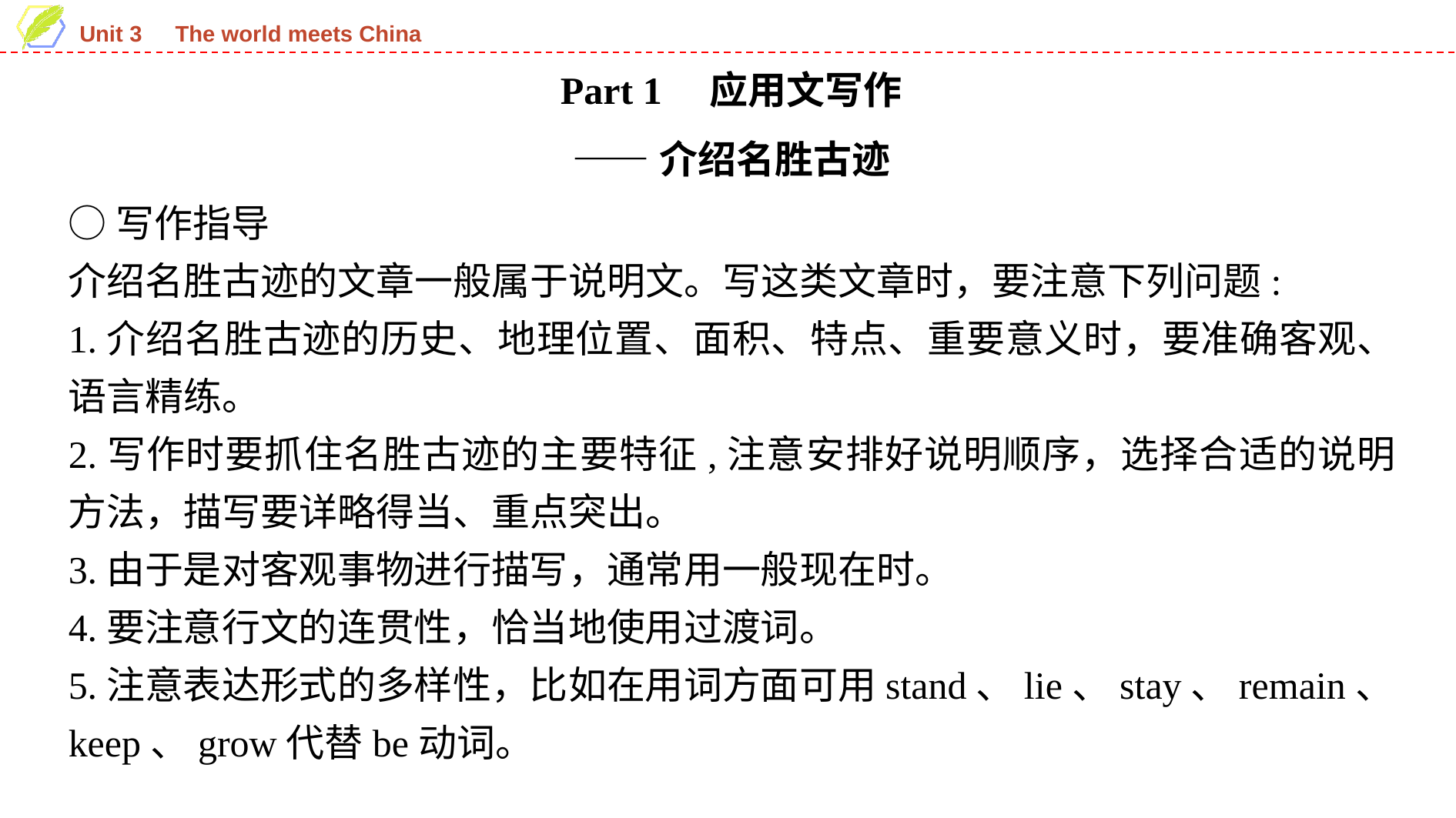

Part 1　应用文写作
——介绍名胜古迹
○写作指导
介绍名胜古迹的文章一般属于说明文。写这类文章时，要注意下列问题:
1.介绍名胜古迹的历史、地理位置、面积、特点、重要意义时，要准确客观、语言精练。
2.写作时要抓住名胜古迹的主要特征,注意安排好说明顺序，选择合适的说明方法，描写要详略得当、重点突出。
3.由于是对客观事物进行描写，通常用一般现在时。
4.要注意行文的连贯性，恰当地使用过渡词。
5.注意表达形式的多样性，比如在用词方面可用stand、lie、stay、remain、keep、grow代替be动词。